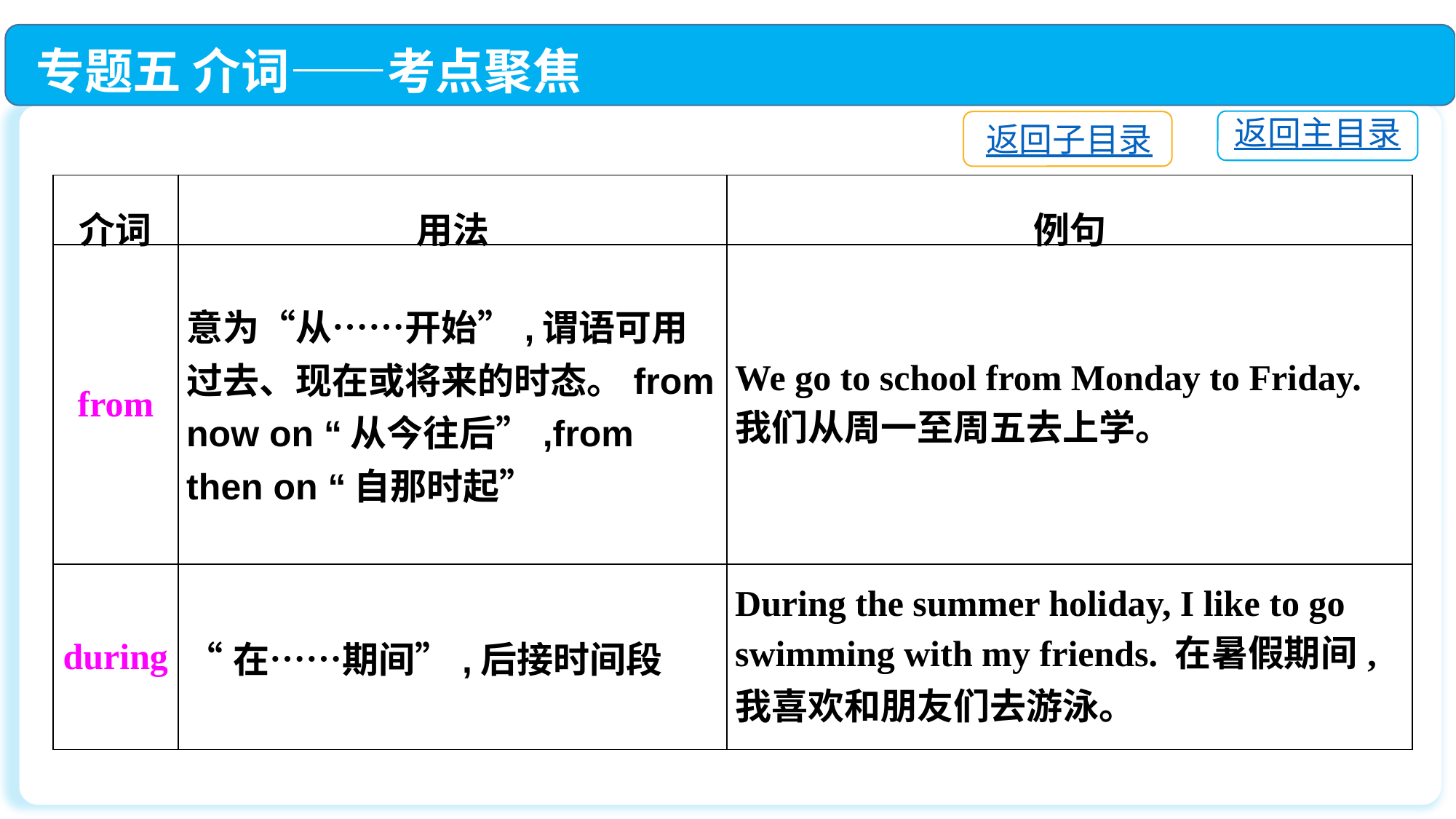

专题五 介词——考点聚焦

返回主目录

返回子目录
| 介词 | 用法 | 例句 |
| --- | --- | --- |
| from | 意为“从……开始”,谓语可用过去、现在或将来的时态。from now on “从今往后”,from then on “自那时起” | We go to school from Monday to Friday. 我们从周一至周五去上学。 |
| during | “在……期间”,后接时间段 | During the summer holiday, I like to go swimming with my friends. 在暑假期间,我喜欢和朋友们去游泳。 |